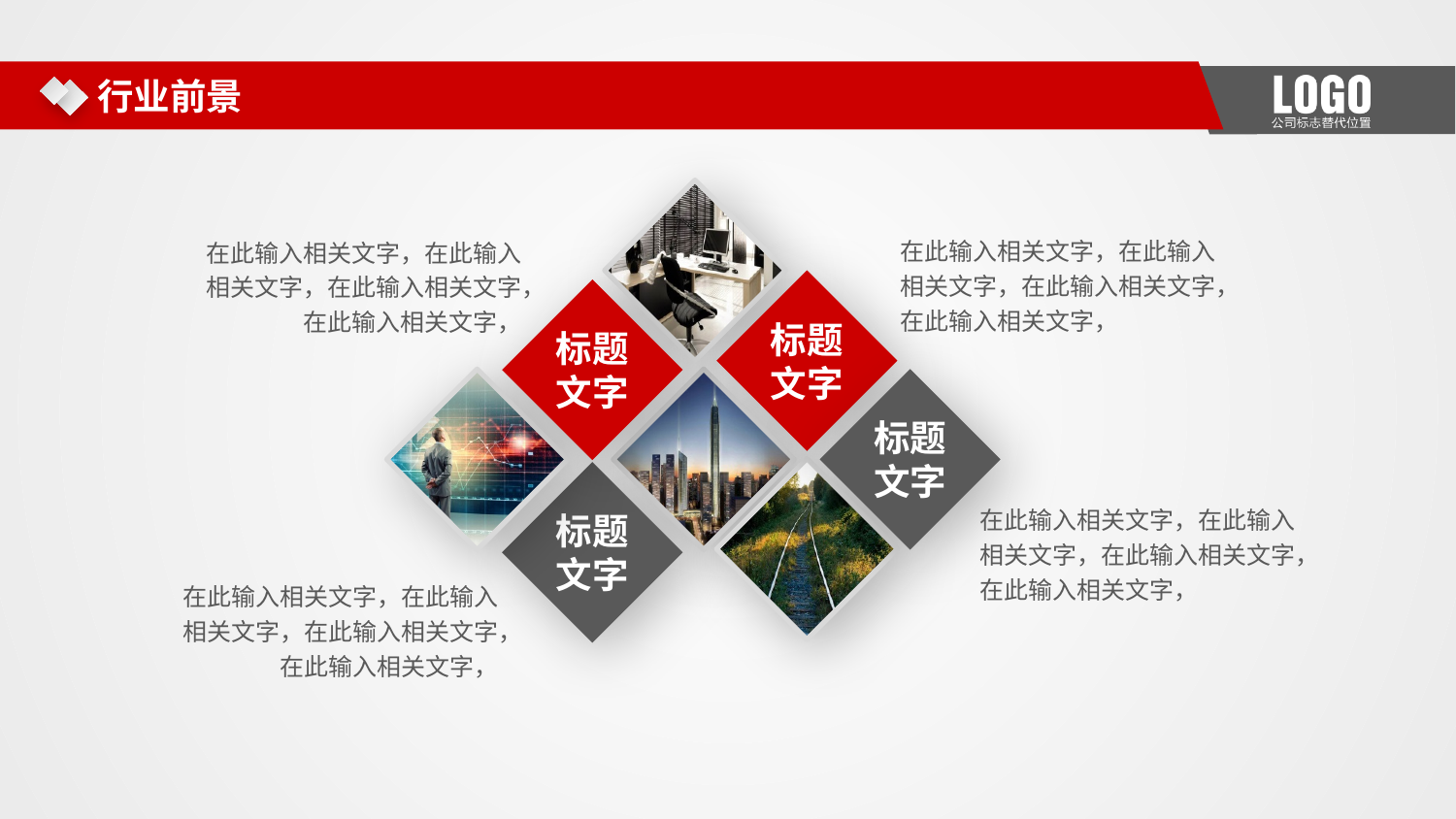

行业前景

在此输入相关文字，在此输入相关文字，在此输入相关文字，在此输入相关文字，
在此输入相关文字，在此输入相关文字，在此输入相关文字，在此输入相关文字，
标题
文字
标题
文字

标题
文字

标题
文字
在此输入相关文字，在此输入相关文字，在此输入相关文字，在此输入相关文字，
在此输入相关文字，在此输入相关文字，在此输入相关文字，在此输入相关文字，